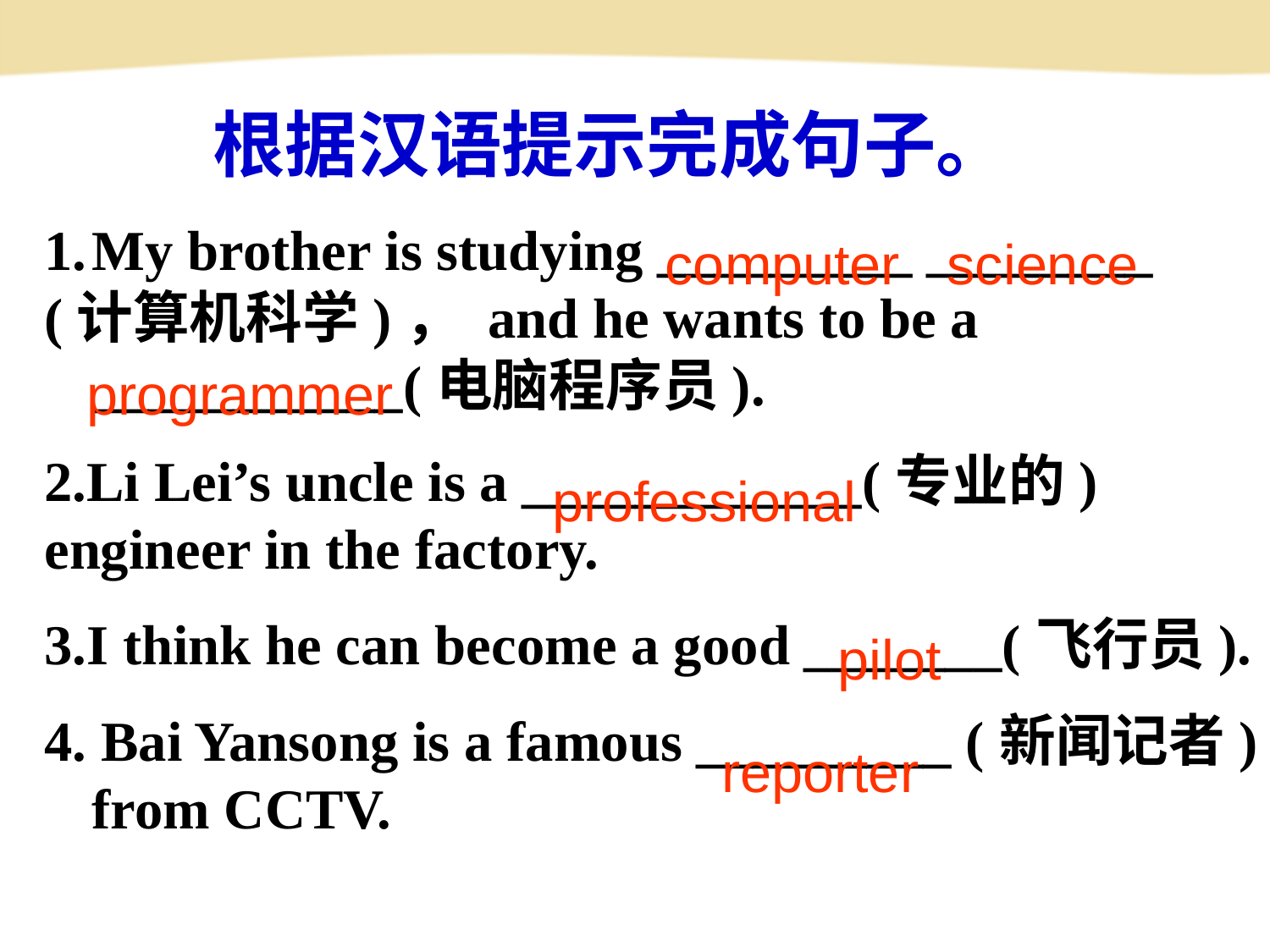

根据汉语提示完成句子。
My brother is studying _________ ________
(计算机科学)， and he wants to be a ___________(电脑程序员).
2.Li Lei’s uncle is a ____________(专业的)
engineer in the factory.
3.I think he can become a good _______(飞行员).
4. Bai Yansong is a famous _________ (新闻记者) from CCTV.

computer   science
programmer
professional
`

pilot
reporter